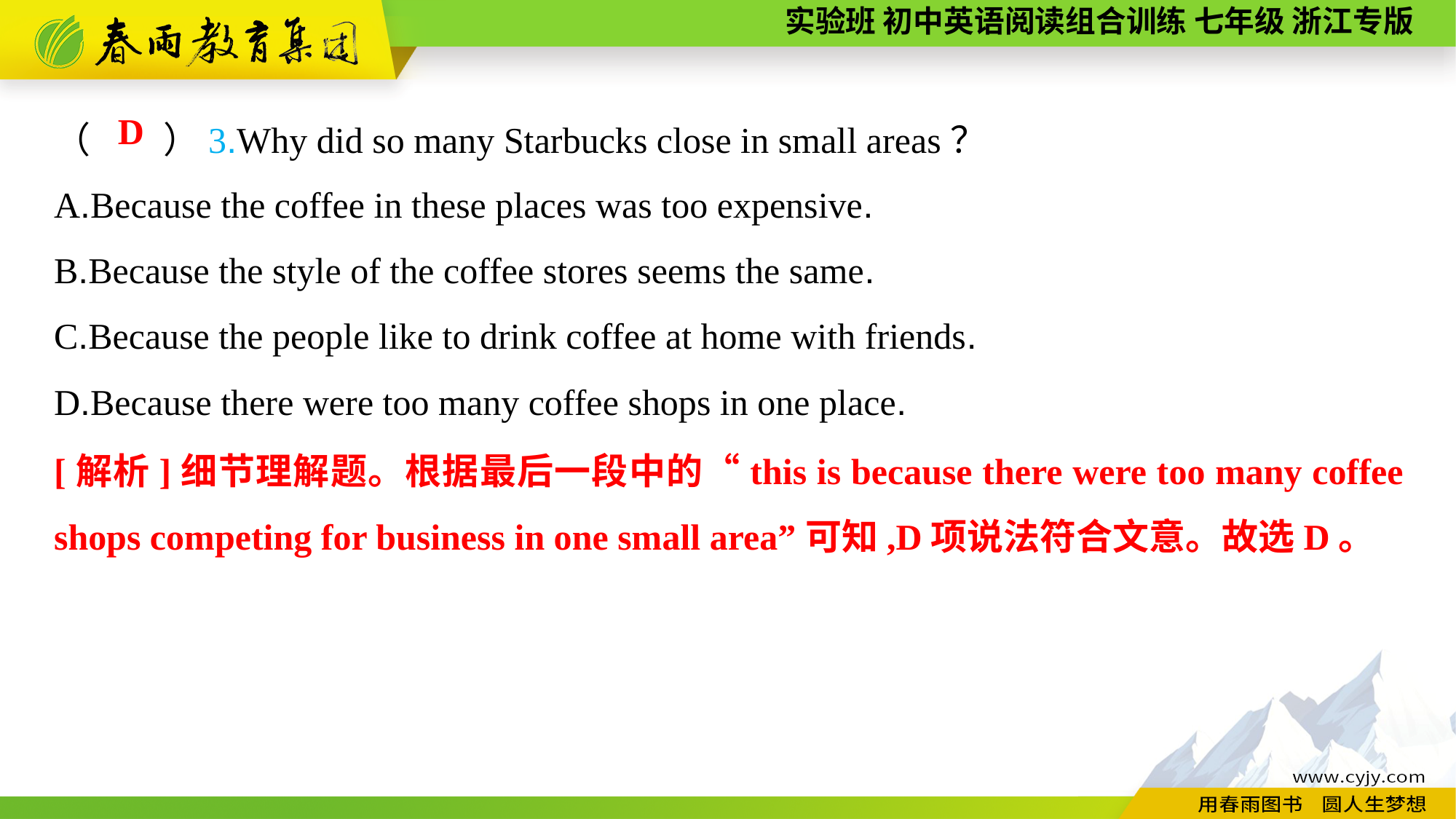

（　　）3.Why did so many Starbucks close in small areas？
A.Because the coffee in these places was too expensive.
B.Because the style of the coffee stores seems the same.
C.Because the people like to drink coffee at home with friends.
D.Because there were too many coffee shops in one place.
D
[解析]细节理解题。根据最后一段中的“this is because there were too many coffee shops competing for business in one small area”可知,D项说法符合文意。故选D。